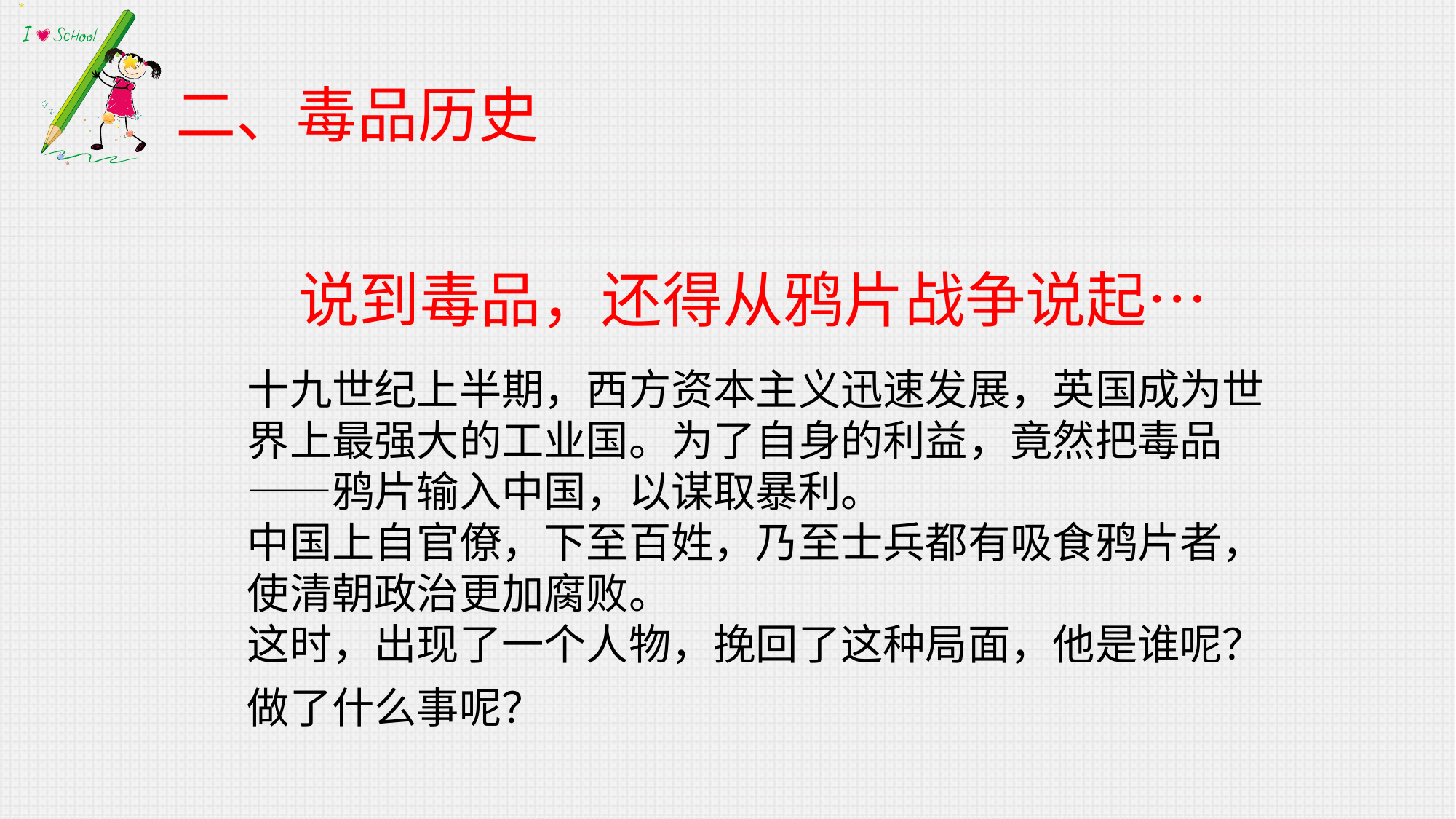

二、毒品历史
# 说到毒品，还得从鸦片战争说起…
十九世纪上半期，西方资本主义迅速发展，英国成为世界上最强大的工业国。为了自身的利益，竟然把毒品——鸦片输入中国，以谋取暴利。
中国上自官僚，下至百姓，乃至士兵都有吸食鸦片者，使清朝政治更加腐败。
这时，出现了一个人物，挽回了这种局面，他是谁呢？ 做了什么事呢？